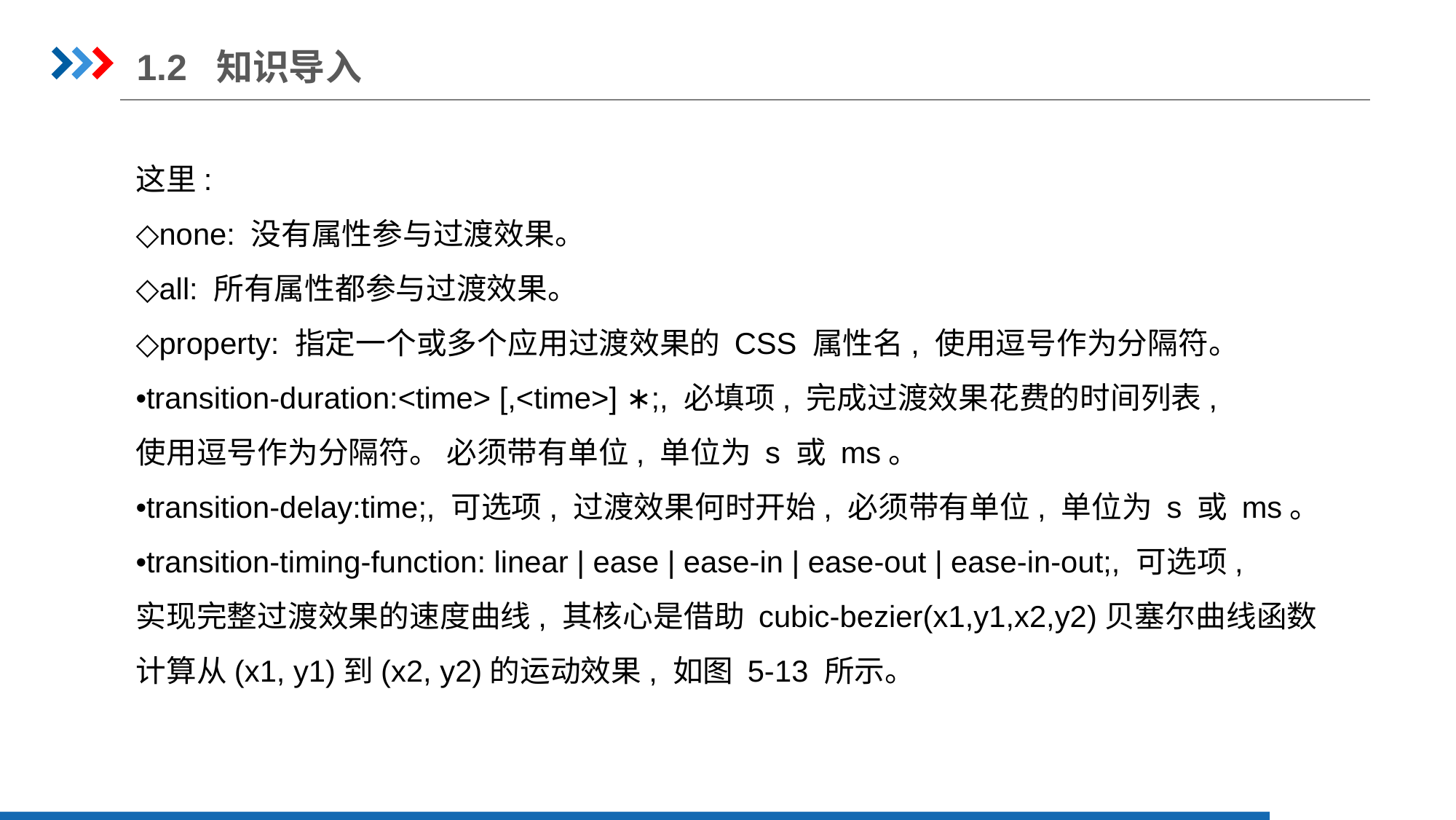

1.2  知识导入
这里:
◇none: 没有属性参与过渡效果。
◇all: 所有属性都参与过渡效果。
◇property: 指定一个或多个应用过渡效果的 CSS 属性名, 使用逗号作为分隔符。
•transition-duration:<time> [,<time>] ∗;, 必填项, 完成过渡效果花费的时间列表,
使用逗号作为分隔符。 必须带有单位, 单位为 s 或 ms。
•transition-delay:time;, 可选项, 过渡效果何时开始, 必须带有单位, 单位为 s 或 ms。
•transition-timing-function: linear | ease | ease-in | ease-out | ease-in-out;, 可选项,
实现完整过渡效果的速度曲线, 其核心是借助 cubic-bezier(x1,y1,x2,y2)贝塞尔曲线函数
计算从(x1, y1)到(x2, y2)的运动效果, 如图 5-13 所示。